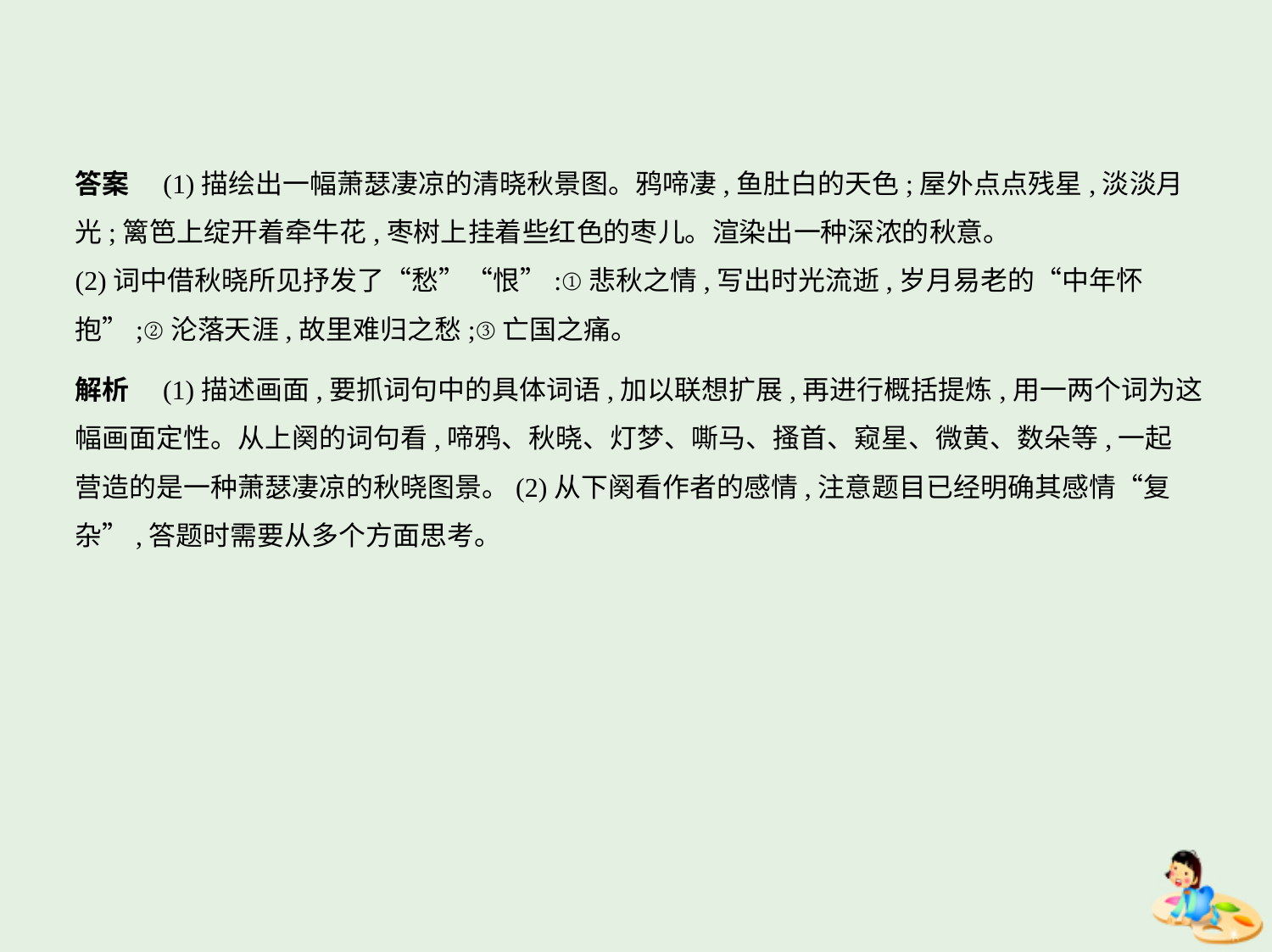

答案　(1)描绘出一幅萧瑟凄凉的清晓秋景图。鸦啼凄,鱼肚白的天色;屋外点点残星,淡淡月
光;篱笆上绽开着牵牛花,枣树上挂着些红色的枣儿。渲染出一种深浓的秋意。
(2)词中借秋晓所见抒发了“愁”“恨”:①悲秋之情,写出时光流逝,岁月易老的“中年怀
抱”;②沦落天涯,故里难归之愁;③亡国之痛。
解析　(1)描述画面,要抓词句中的具体词语,加以联想扩展,再进行概括提炼,用一两个词为这
幅画面定性。从上阕的词句看,啼鸦、秋晓、灯梦、嘶马、搔首、窥星、微黄、数朵等,一起
营造的是一种萧瑟凄凉的秋晓图景。(2)从下阕看作者的感情,注意题目已经明确其感情“复
杂”,答题时需要从多个方面思考。